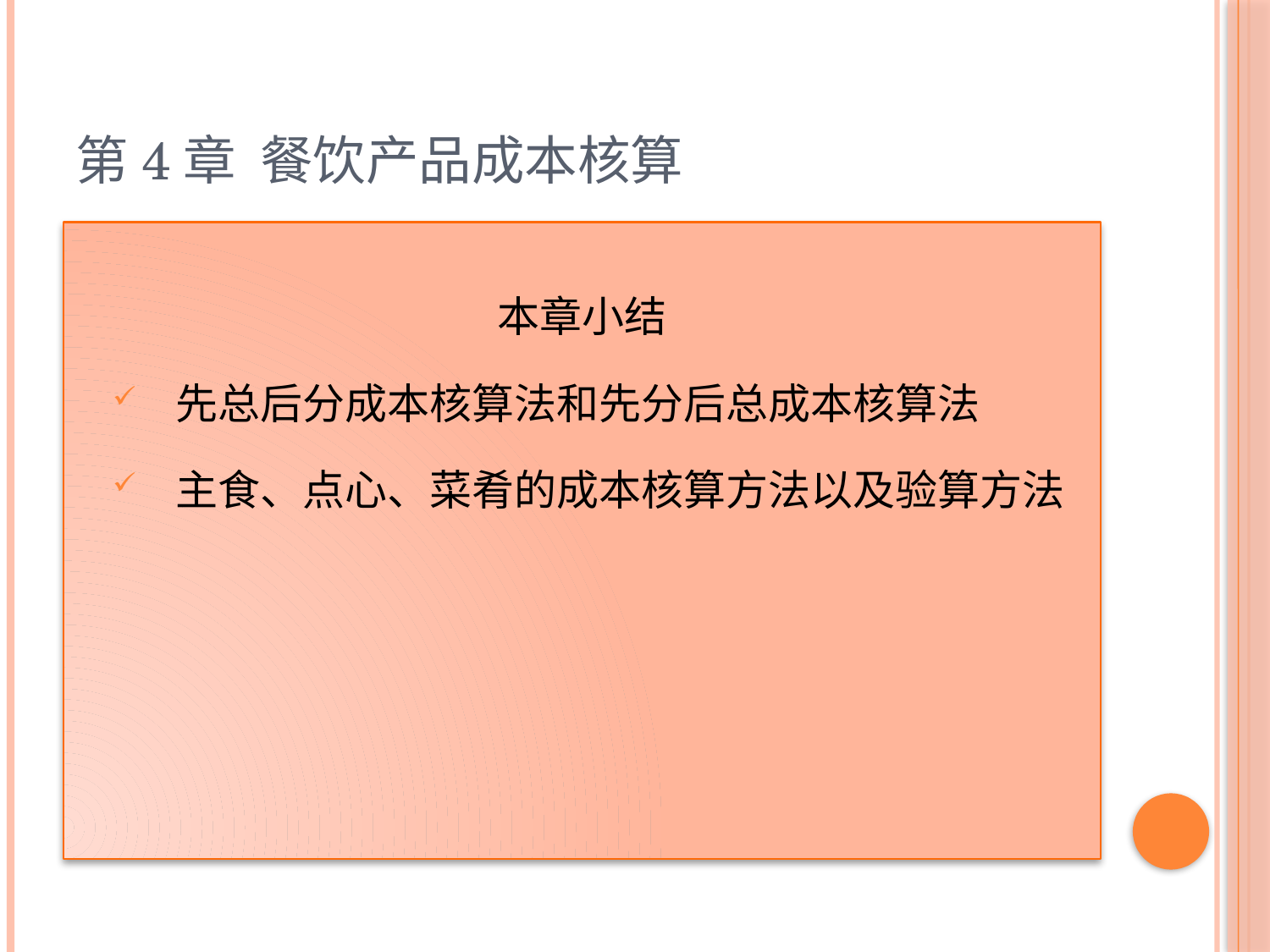

# 第4章  餐饮产品成本核算

本章小结
先总后分成本核算法和先分后总成本核算法
主食、点心、菜肴的成本核算方法以及验算方法